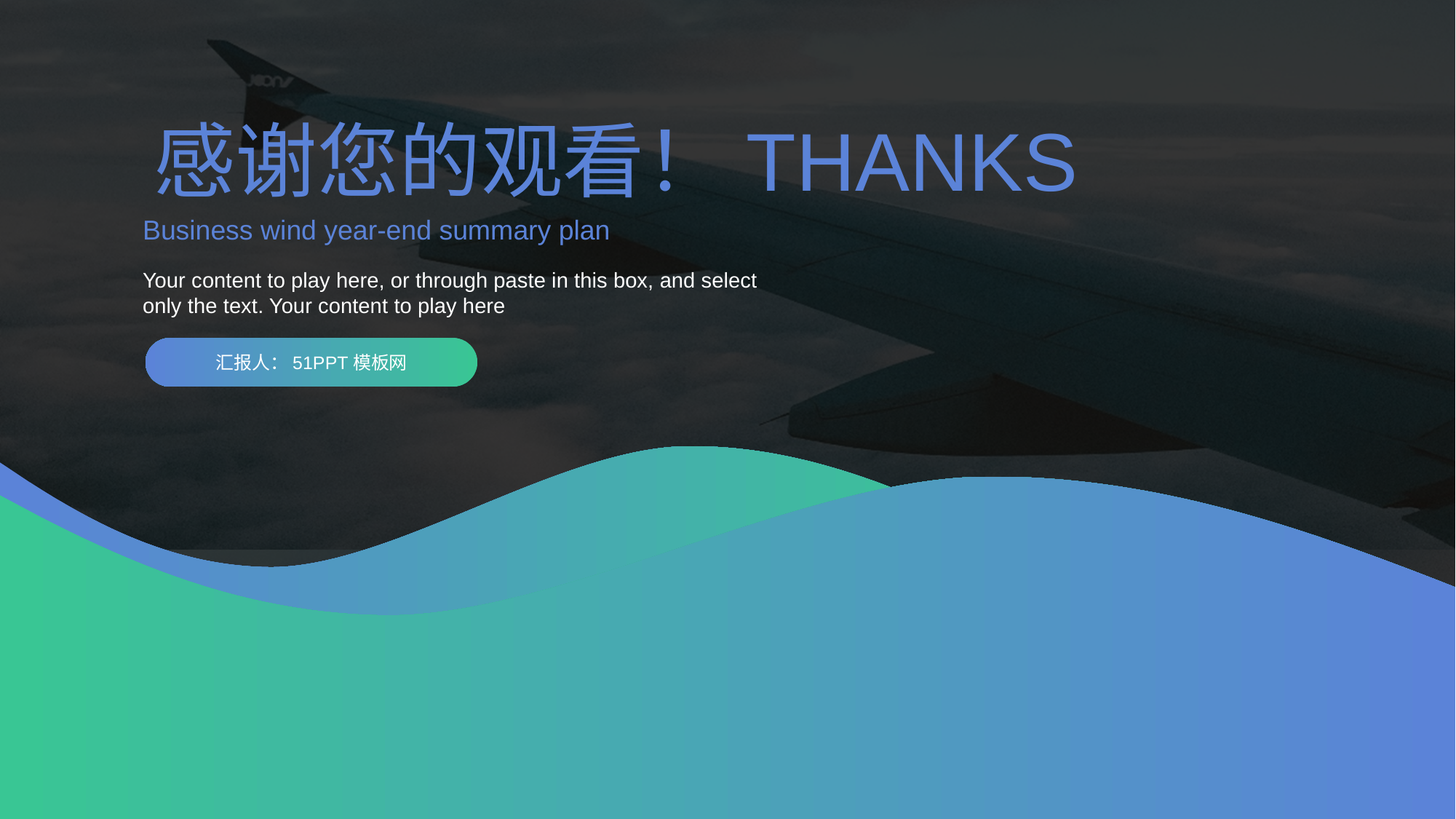

感谢您的观看！THANKS
Business wind year-end summary plan
Your content to play here, or through paste in this box, and select only the text. Your content to play here
汇报人：51PPT模板网